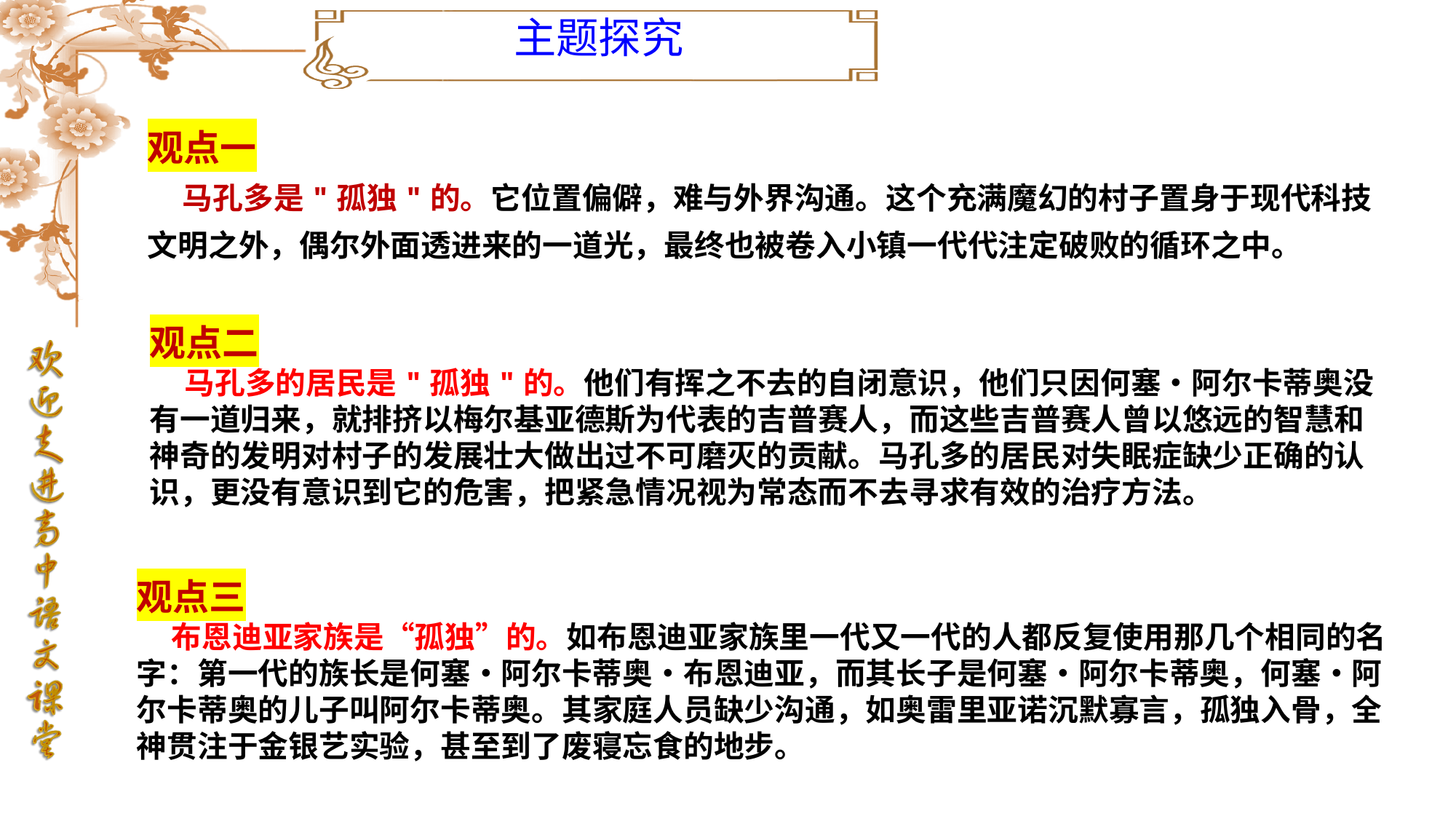

主题探究
观点一
    马孔多是"孤独"的。它位置偏僻，难与外界沟通。这个充满魔幻的村子置身于现代科技文明之外，偶尔外面透进来的一道光，最终也被卷入小镇一代代注定破败的循环之中。
观点二
    马孔多的居民是"孤独"的。他们有挥之不去的自闭意识，他们只因何塞•阿尔卡蒂奥没有一道归来，就排挤以梅尔基亚德斯为代表的吉普赛人，而这些吉普赛人曾以悠远的智慧和神奇的发明对村子的发展壮大做出过不可磨灭的贡献。马孔多的居民对失眠症缺少正确的认识，更没有意识到它的危害，把紧急情况视为常态而不去寻求有效的治疗方法。
观点三
    布恩迪亚家族是“孤独”的。如布恩迪亚家族里一代又一代的人都反复使用那几个相同的名字：第一代的族长是何塞•阿尔卡蒂奥•布恩迪亚，而其长子是何塞•阿尔卡蒂奥，何塞•阿尔卡蒂奥的儿子叫阿尔卡蒂奥。其家庭人员缺少沟通，如奥雷里亚诺沉默寡言，孤独入骨，全神贯注于金银艺实验，甚至到了废寝忘食的地步。